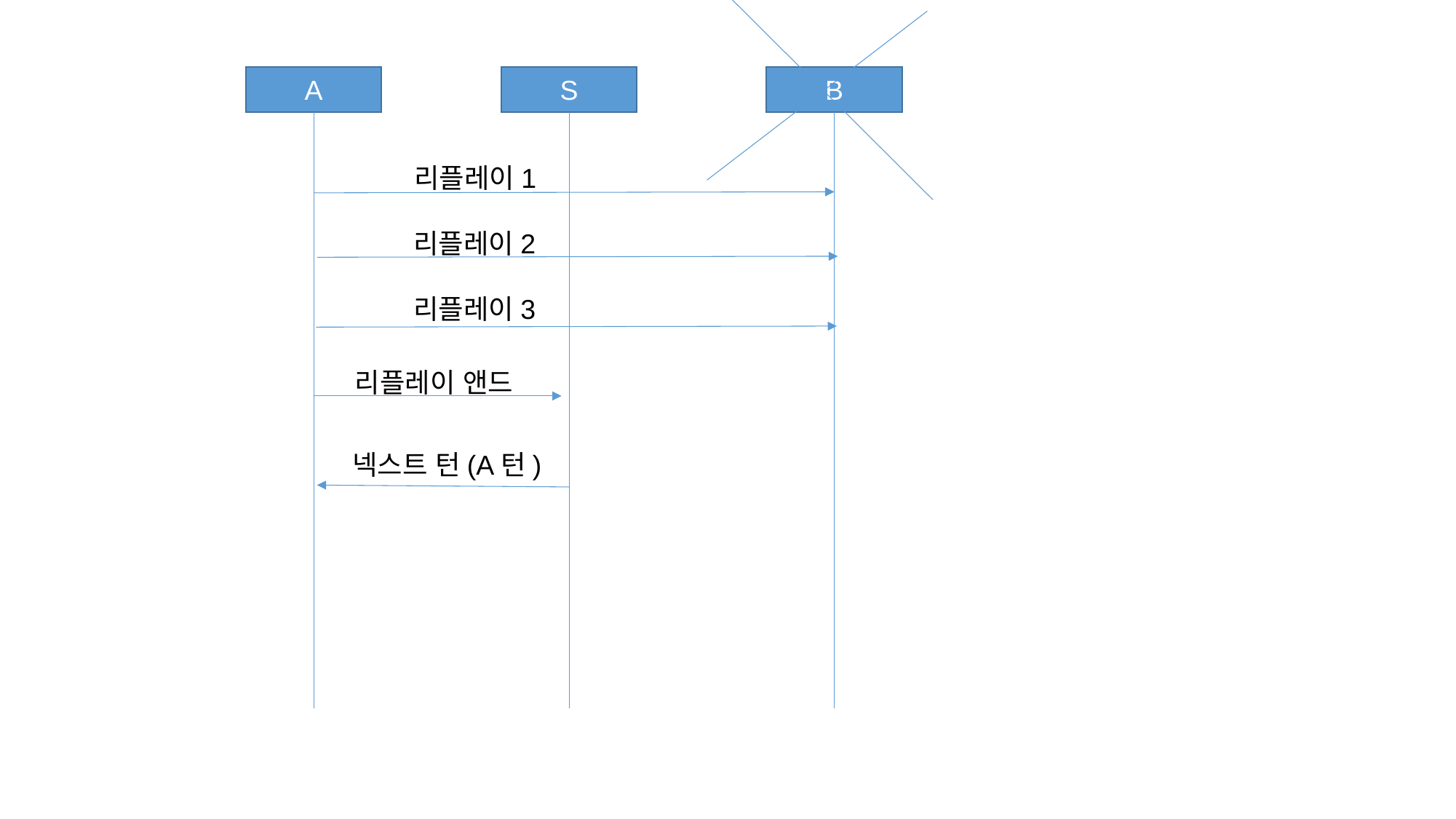

S
B
A
리플레이1
리플레이2
리플레이3
리플레이 앤드
넥스트 턴(A턴)